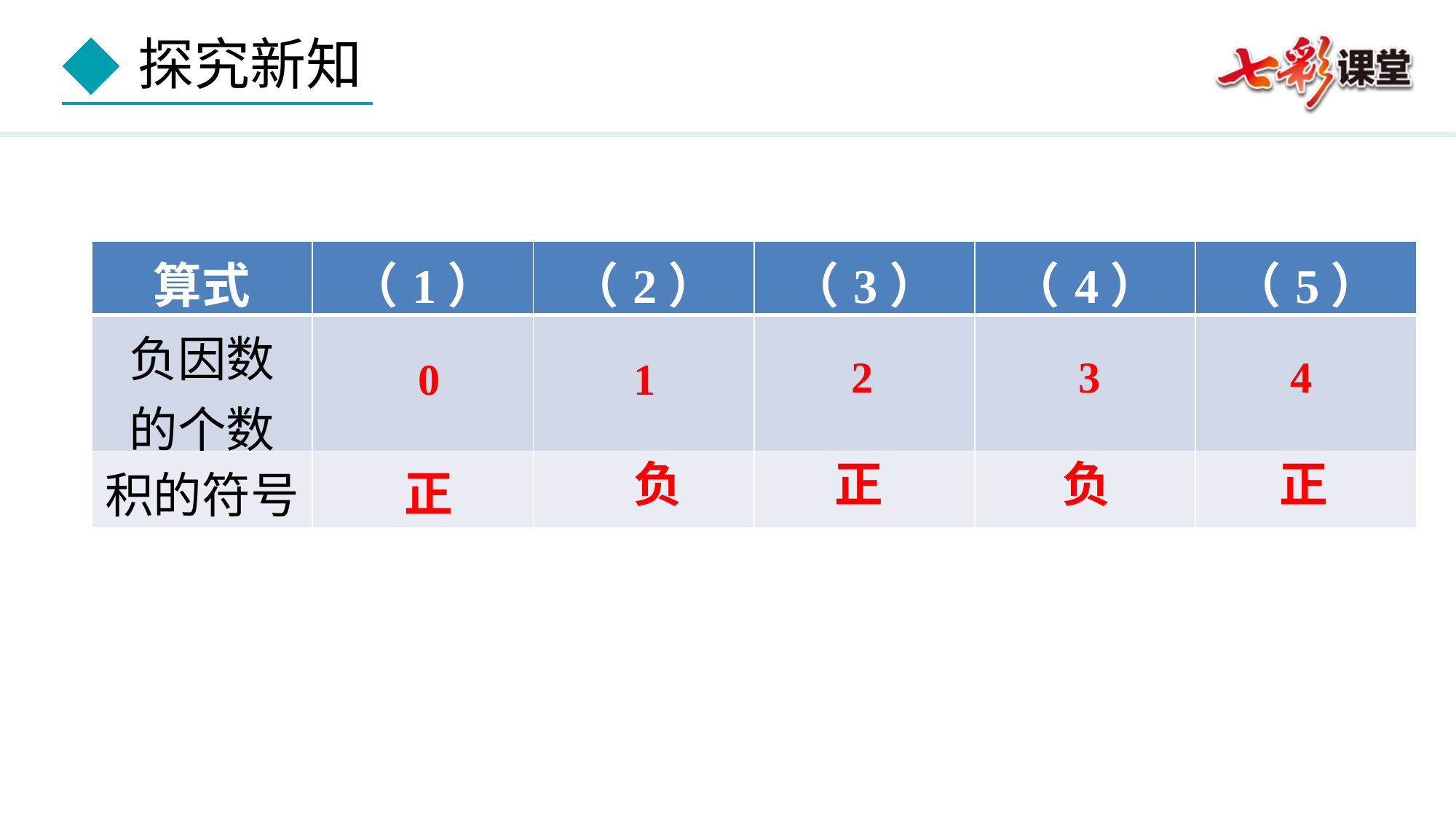

| 算式 | （1） | （2） | （3） | （4） | （5） |
| --- | --- | --- | --- | --- | --- |
| 负因数 的个数 |  |  |  |  |  |
| 积的符号 |  |  |  |  |  |
4
3
2
0
1
正
负
负
正
正